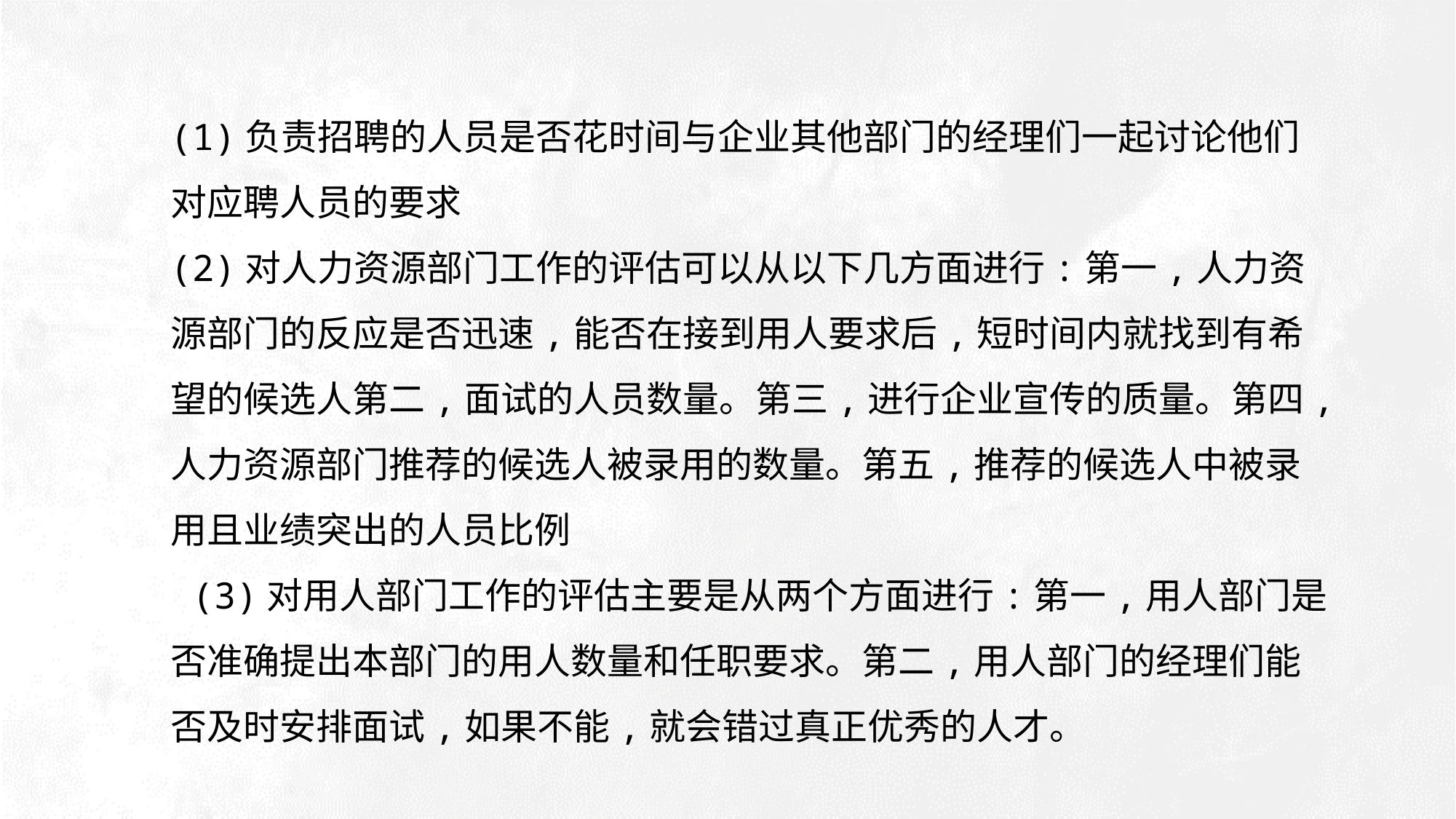

(1)负责招聘的人员是否花时间与企业其他部门的经理们一起讨论他们对应聘人员的要求
(2)对人力资源部门工作的评估可以从以下几方面进行:第一,人力资源部门的反应是否迅速,能否在接到用人要求后,短时间内就找到有希望的候选人第二,面试的人员数量。第三,进行企业宣传的质量。第四,人力资源部门推荐的候选人被录用的数量。第五,推荐的候选人中被录用且业绩突出的人员比例
 (3)对用人部门工作的评估主要是从两个方面进行:第一,用人部门是否准确提出本部门的用人数量和任职要求。第二,用人部门的经理们能否及时安排面试,如果不能,就会错过真正优秀的人才。

e7d195523061f1c0deeec63e560781cfd59afb0ea006f2a87ABB68BF51EA6619813959095094C18C62A12F549504892A4AAA8C1554C6663626E05CA27F281A14E6983772AFC3FB97135759321DEA3D70CCCB10945EC5A0322096E752803368C2184698845E3CCD6DB7F651295A8E4F3FDC19EA64A2B4A4AC1434B55AAE41CF0BF61B375C23F3039959E085EE760725AA